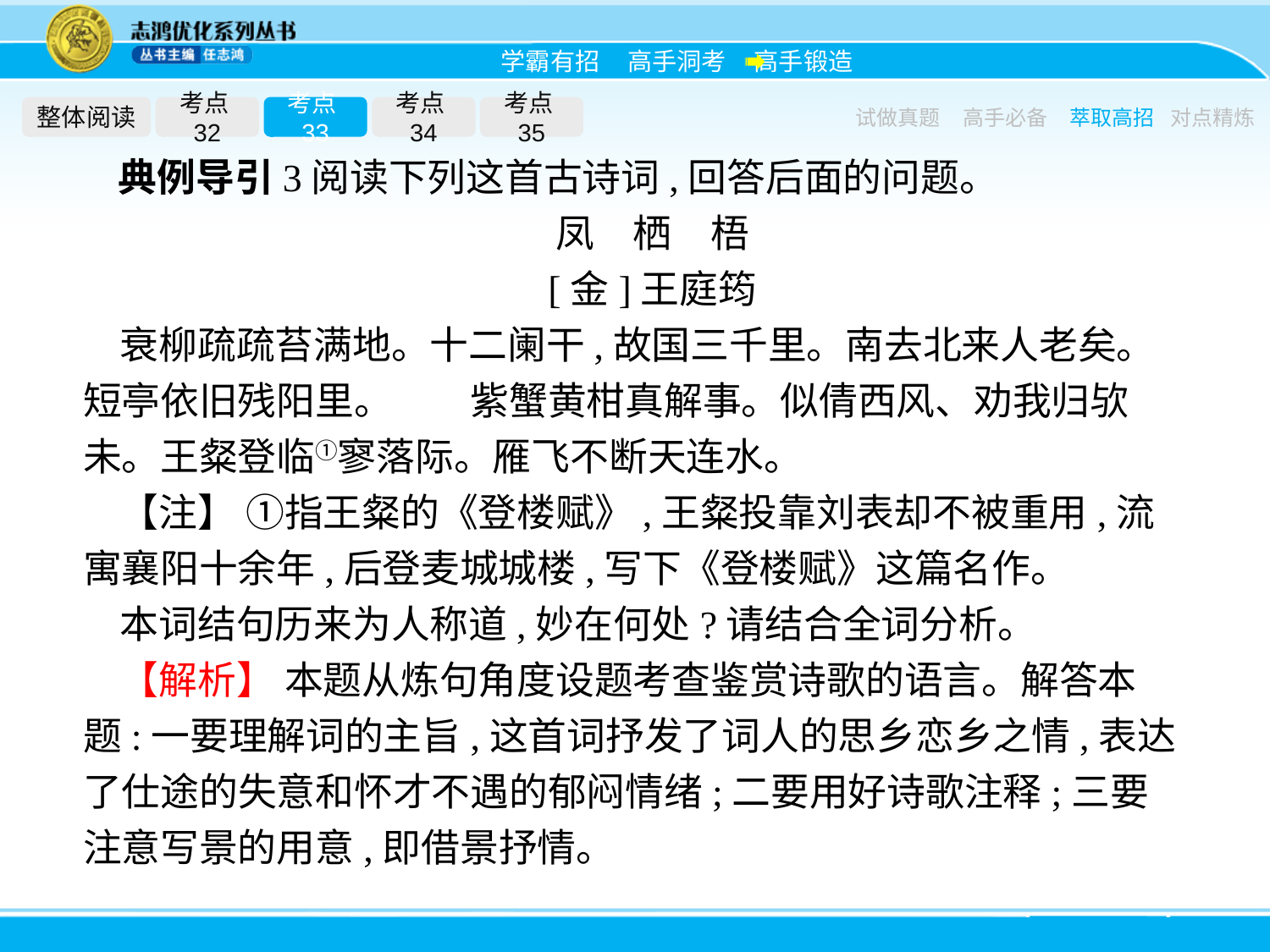

整体阅读
考点32
考点33
考点34
考点35
试做真题
高手必备
萃取高招
对点精炼
典例导引3阅读下列这首古诗词,回答后面的问题。
凤　栖　梧
[金]王庭筠
衰柳疏疏苔满地。十二阑干,故国三千里。南去北来人老矣。短亭依旧残阳里。　　紫蟹黄柑真解事。似倩西风、劝我归欤未。王粲登临①寥落际。雁飞不断天连水。
【注】 ①指王粲的《登楼赋》,王粲投靠刘表却不被重用,流寓襄阳十余年,后登麦城城楼,写下《登楼赋》这篇名作。
本词结句历来为人称道,妙在何处?请结合全词分析。
【解析】 本题从炼句角度设题考查鉴赏诗歌的语言。解答本题:一要理解词的主旨,这首词抒发了词人的思乡恋乡之情,表达了仕途的失意和怀才不遇的郁闷情绪;二要用好诗歌注释;三要注意写景的用意,即借景抒情。